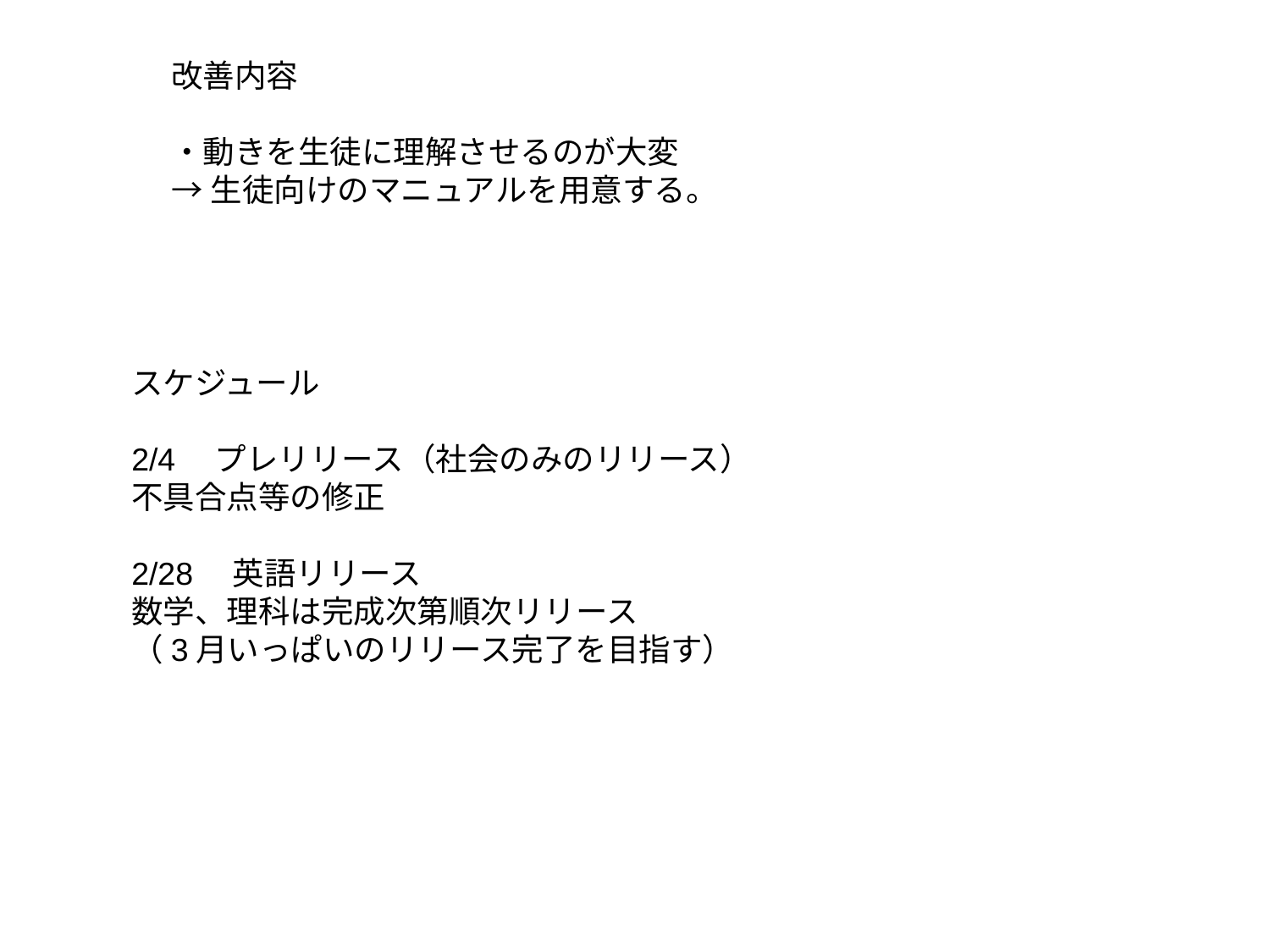

改善内容

・動きを生徒に理解させるのが大変
→生徒向けのマニュアルを用意する。
スケジュール

2/4　プレリリース（社会のみのリリース）
不具合点等の修正

2/28　英語リリース
数学、理科は完成次第順次リリース
（3月いっぱいのリリース完了を目指す）